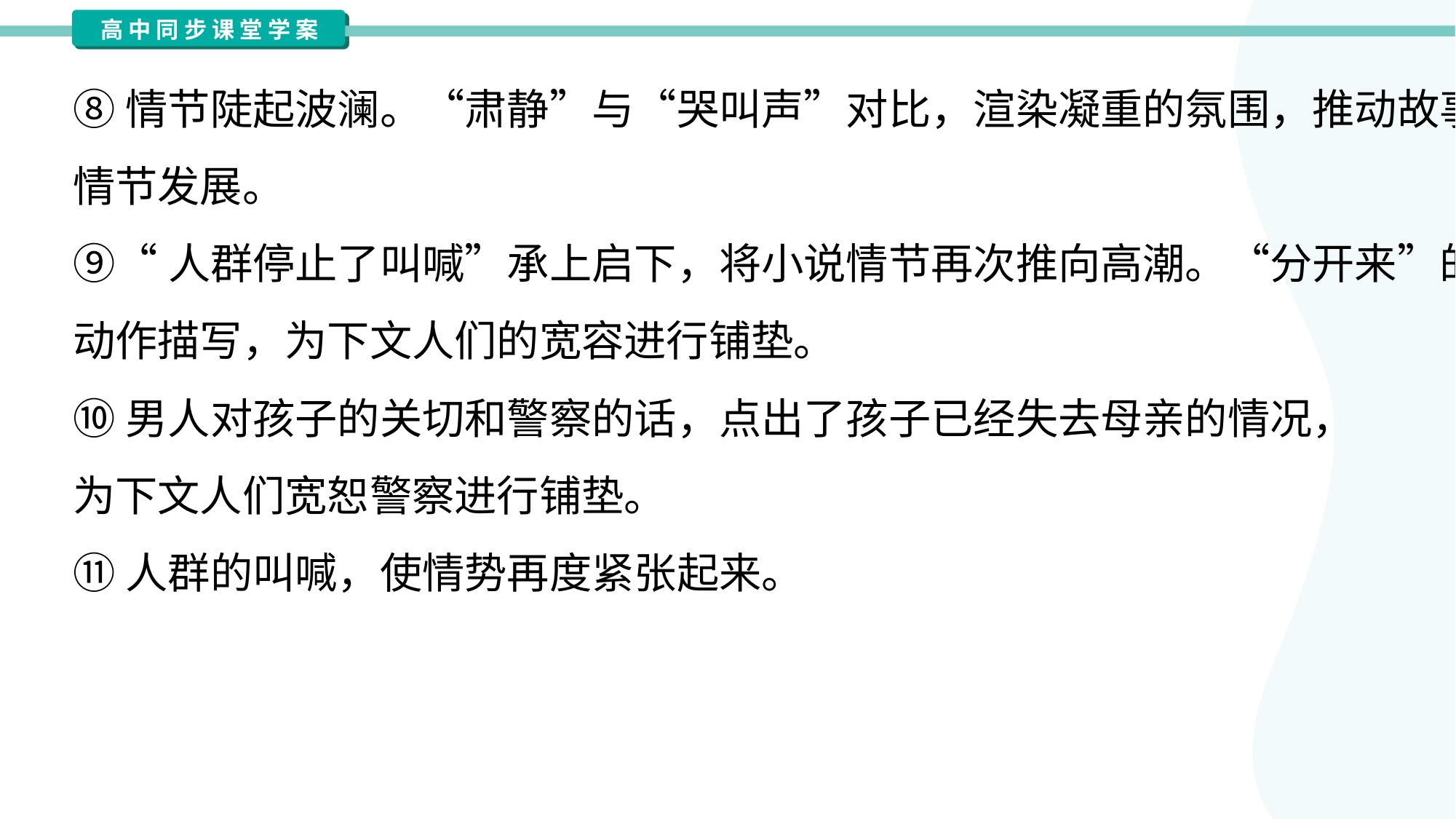

⑧情节陡起波澜。“肃静”与“哭叫声”对比，渲染凝重的氛围，推动故事
情节发展。
⑨“人群停止了叫喊”承上启下，将小说情节再次推向高潮。“分开来”的
动作描写，为下文人们的宽容进行铺垫。
⑩男人对孩子的关切和警察的话，点出了孩子已经失去母亲的情况，
为下文人们宽恕警察进行铺垫。
⑪人群的叫喊，使情势再度紧张起来。